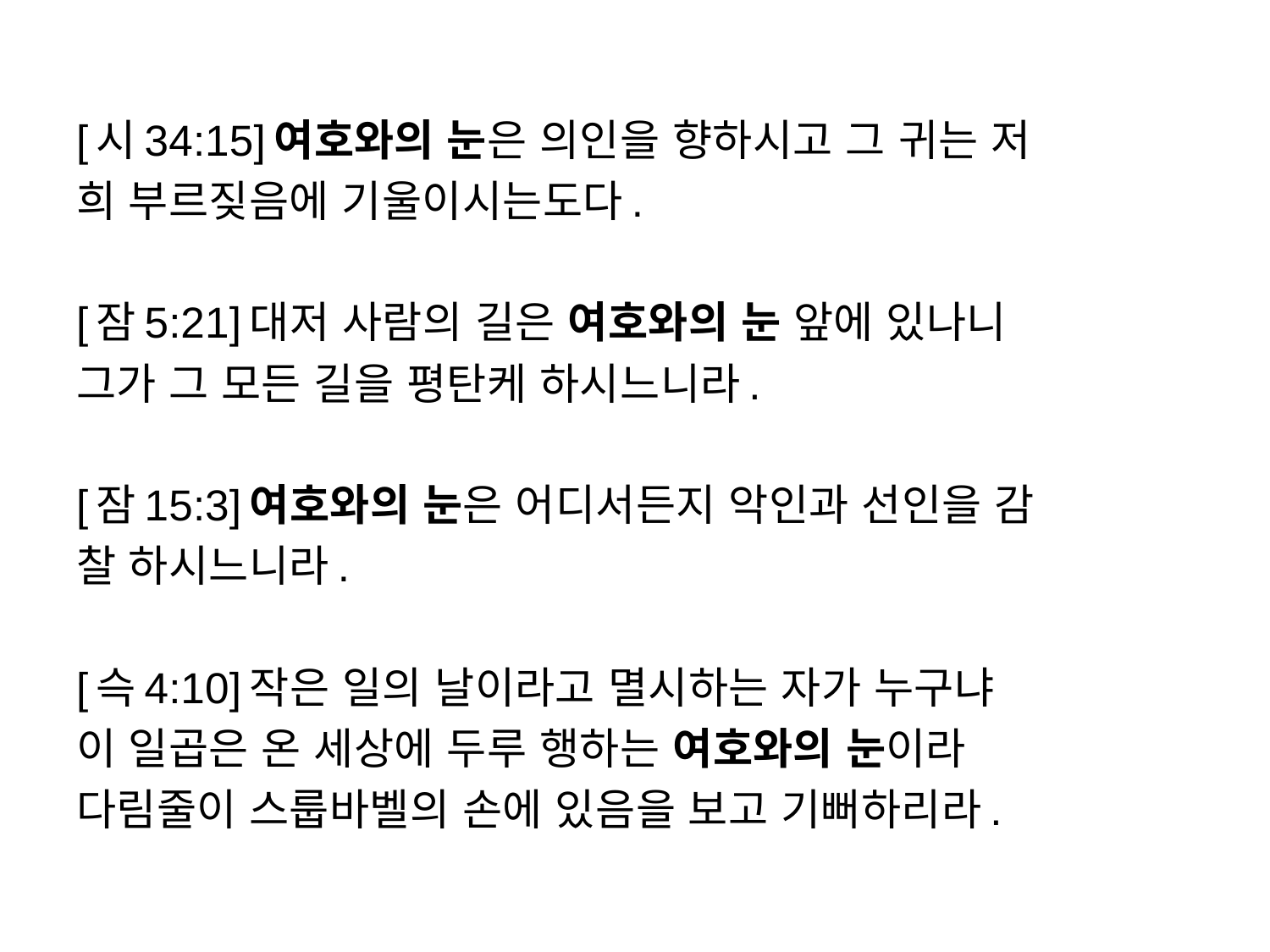

[시34:15]여호와의 눈은 의인을 향하시고 그 귀는 저
희 부르짖음에 기울이시는도다.

[잠5:21]대저 사람의 길은 여호와의 눈 앞에 있나니
그가 그 모든 길을 평탄케 하시느니라.

[잠15:3]여호와의 눈은 어디서든지 악인과 선인을 감
찰 하시느니라.

[슥4:10]작은 일의 날이라고 멸시하는 자가 누구냐
이 일곱은 온 세상에 두루 행하는 여호와의 눈이라
다림줄이 스룹바벨의 손에 있음을 보고 기뻐하리라.